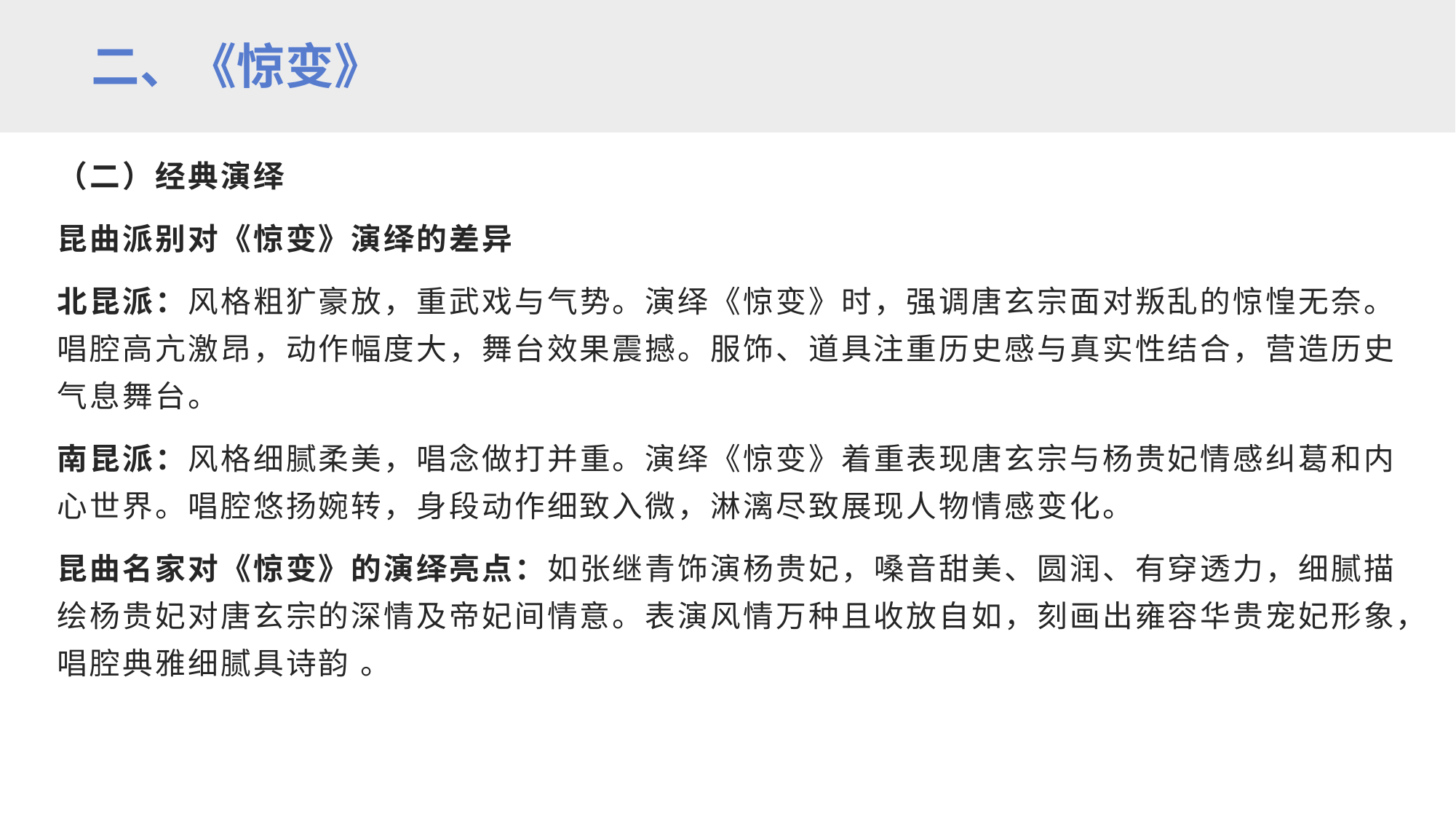

二、《惊变》
（二）经典演绎
昆曲派别对《惊变》演绎的差异
北昆派：风格粗犷豪放，重武戏与气势。演绎《惊变》时，强调唐玄宗面对叛乱的惊惶无奈。唱腔高亢激昂，动作幅度大，舞台效果震撼。服饰、道具注重历史感与真实性结合，营造历史气息舞台。
南昆派：风格细腻柔美，唱念做打并重。演绎《惊变》着重表现唐玄宗与杨贵妃情感纠葛和内心世界。唱腔悠扬婉转，身段动作细致入微，淋漓尽致展现人物情感变化。
昆曲名家对《惊变》的演绎亮点：如张继青饰演杨贵妃，嗓音甜美、圆润、有穿透力，细腻描绘杨贵妃对唐玄宗的深情及帝妃间情意。表演风情万种且收放自如，刻画出雍容华贵宠妃形象，唱腔典雅细腻具诗韵 。